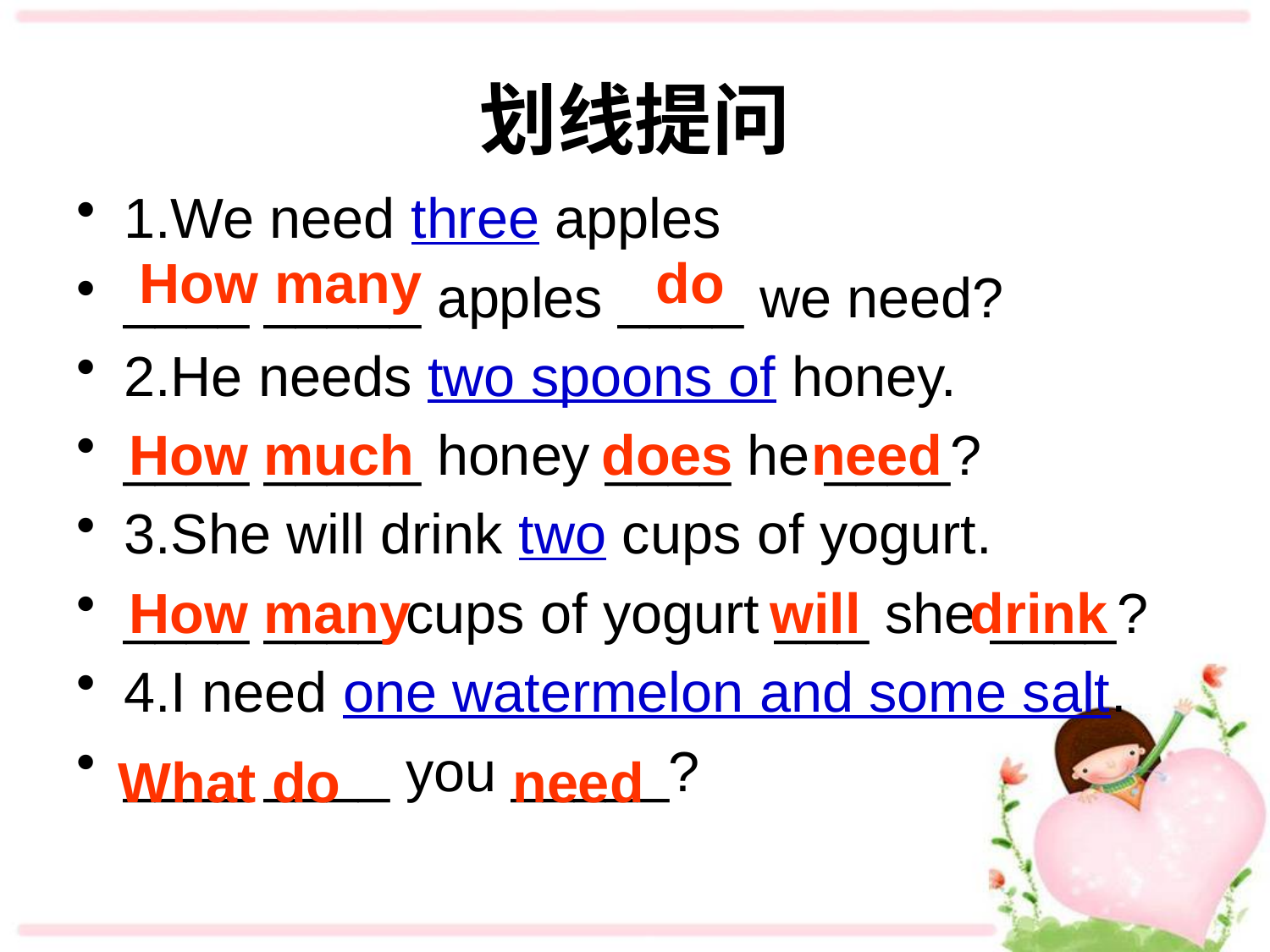

# 划线提问

1.We need three apples
____ _____ apples ____ we need?
2.He needs two spoons of honey.
____ _____ honey ____ he ____?
3.She will drink two cups of yogurt.
____ ____ cups of yogurt ___ she ____?
4.I need one watermelon and some salt.
____ ____ you _____?
How many               do
How much            does     need
How many                       will       drink
What do           need